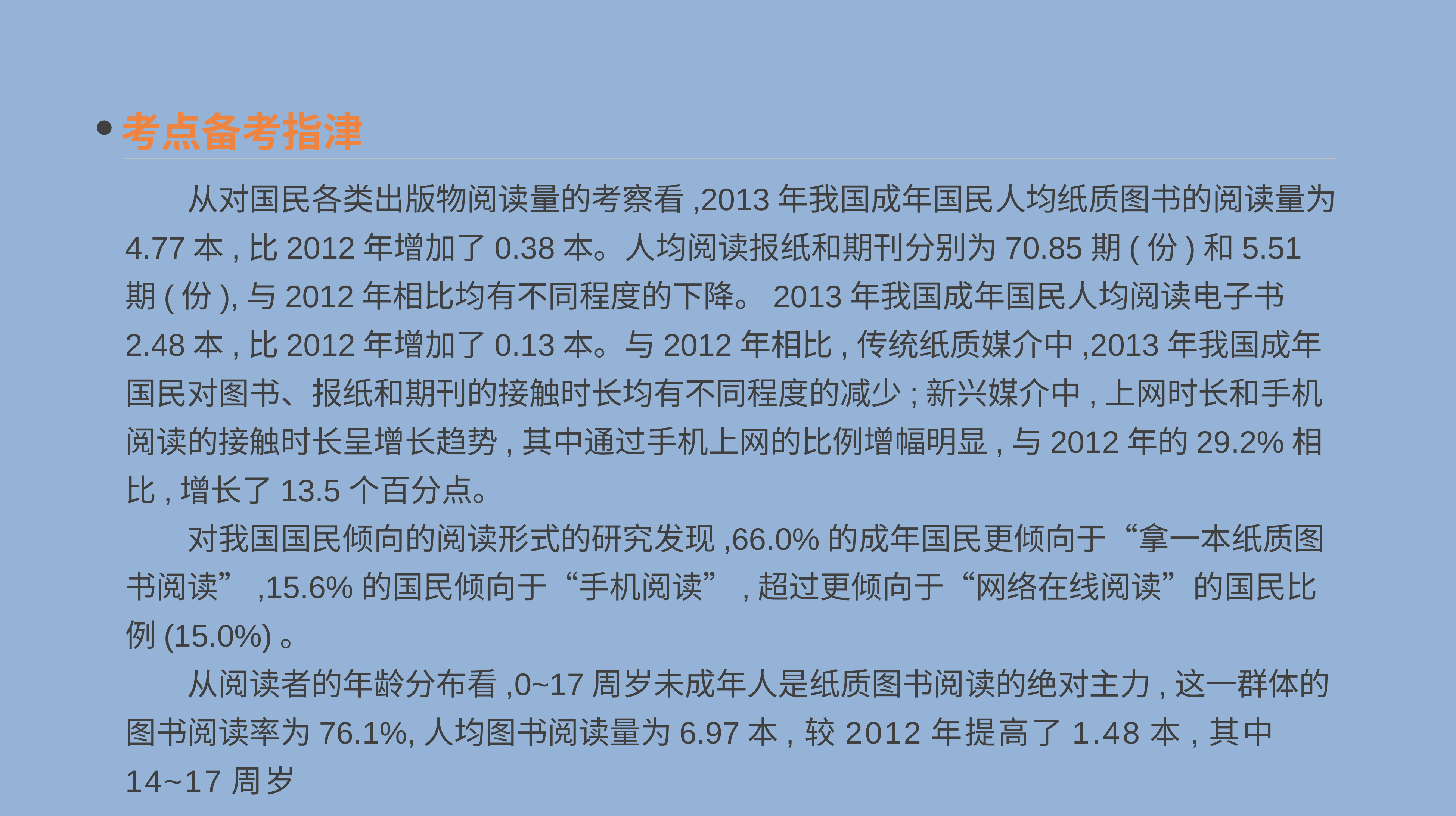

考点备考指津

　　从对国民各类出版物阅读量的考察看,2013年我国成年国民人均纸质图书的阅读量为4.77本,比2012年增加了0.38本。人均阅读报纸和期刊分别为70.85期(份)和5.51期(份),与2012年相比均有不同程度的下降。2013年我国成年国民人均阅读电子书2.48本,比2012年增加了0.13本。与2012年相比,传统纸质媒介中,2013年我国成年国民对图书、报纸和期刊的接触时长均有不同程度的减少;新兴媒介中,上网时长和手机阅读的接触时长呈增长趋势,其中通过手机上网的比例增幅明显,与2012年的29.2%相比,增长了13.5个百分点。
　　对我国国民倾向的阅读形式的研究发现,66.0%的成年国民更倾向于“拿一本纸质图书阅读”,15.6%的国民倾向于“手机阅读”,超过更倾向于“网络在线阅读”的国民比例(15.0%)。
　　从阅读者的年龄分布看,0~17周岁未成年人是纸质图书阅读的绝对主力,这一群体的图书阅读率为76.1%,人均图书阅读量为6.97本,较2012年提高了1.48本,其中14~17周岁